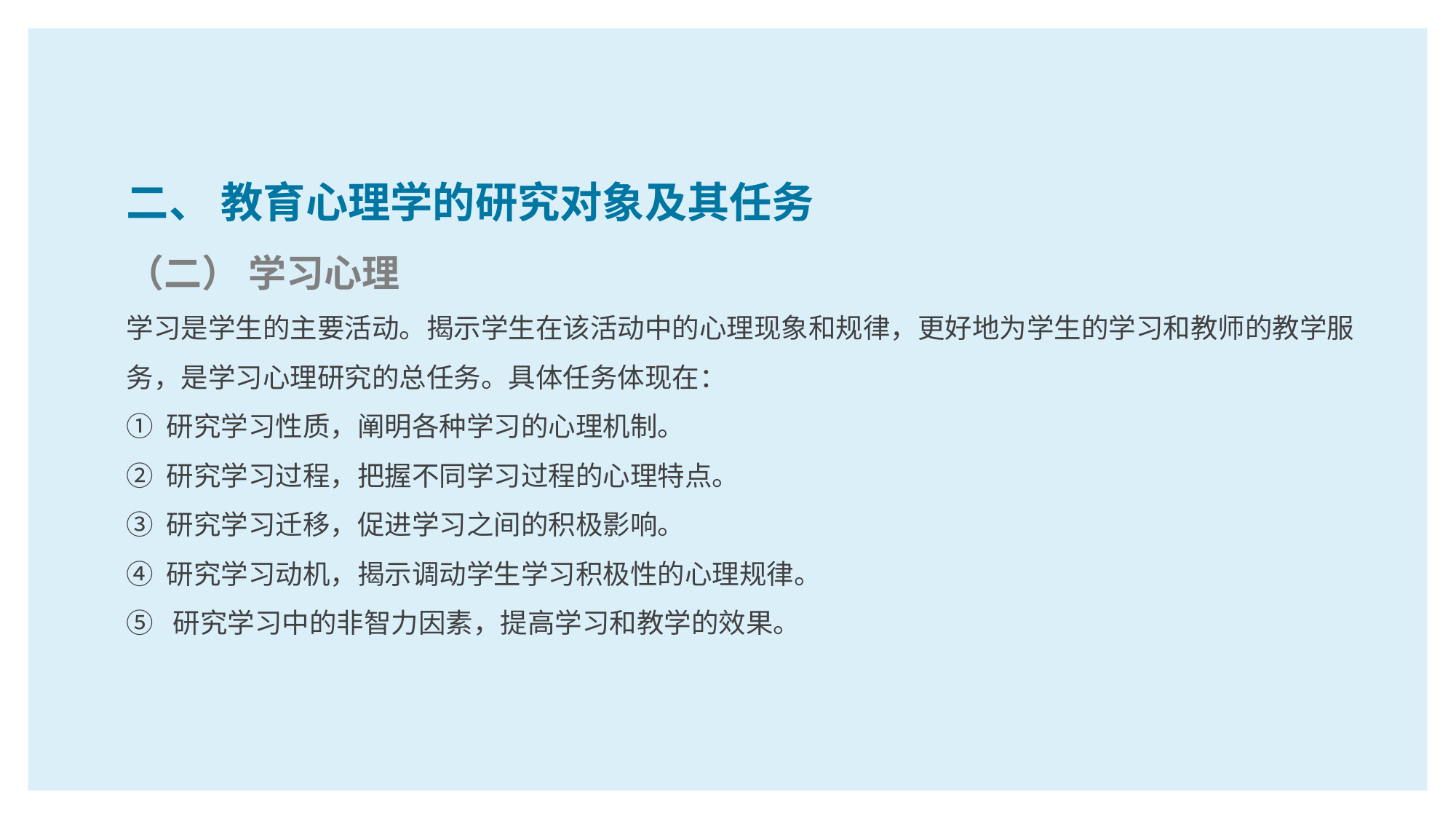

二、 教育心理学的研究对象及其任务
（二） 学习心理
学习是学生的主要活动。揭示学生在该活动中的心理现象和规律，更好地为学生的学习和教师的教学服务，是学习心理研究的总任务。具体任务体现在：
① 研究学习性质，阐明各种学习的心理机制。
② 研究学习过程，把握不同学习过程的心理特点。
③ 研究学习迁移，促进学习之间的积极影响。
④ 研究学习动机，揭示调动学生学习积极性的心理规律。
⑤  研究学习中的非智力因素，提高学习和教学的效果。